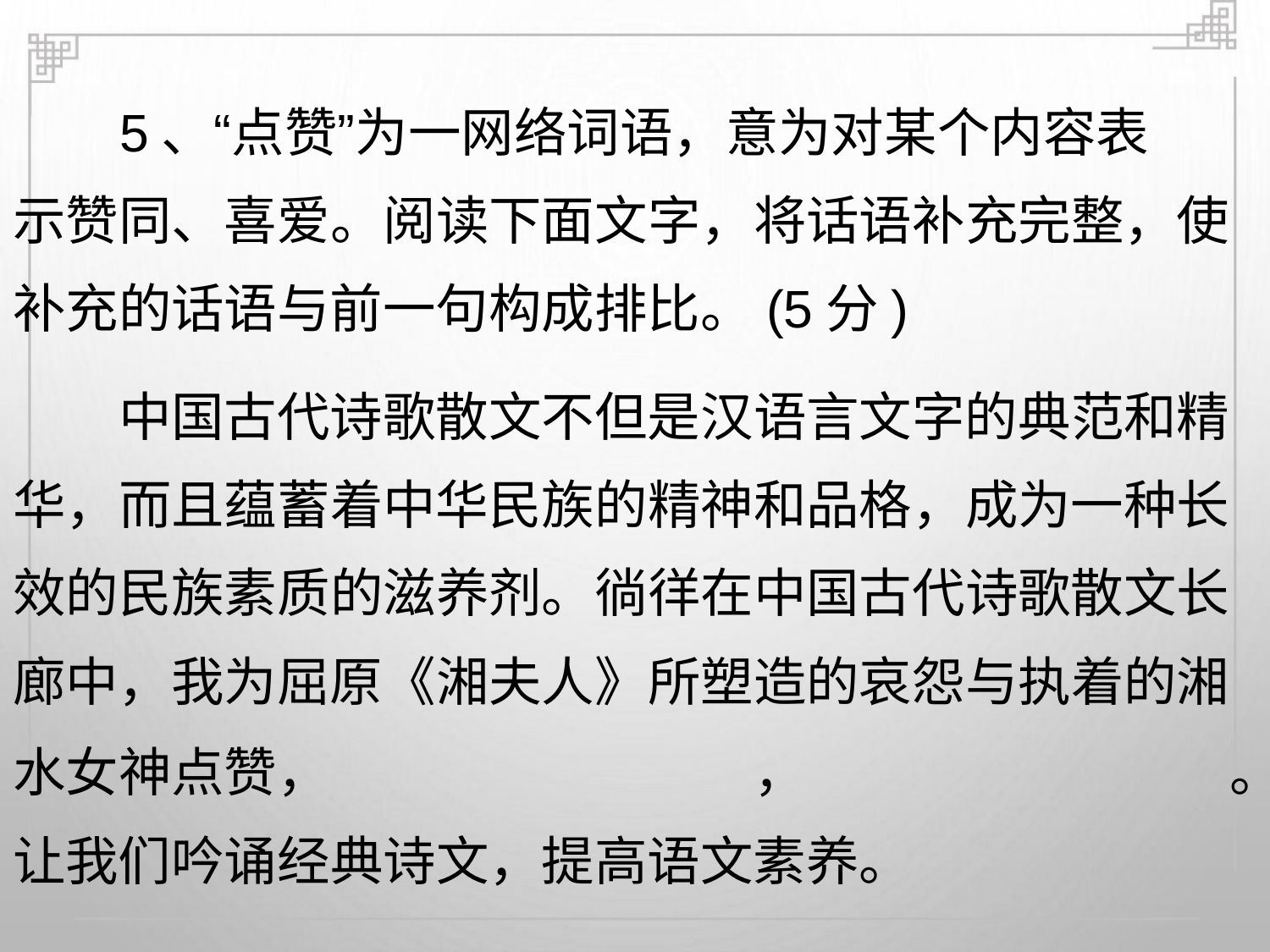

5、“点赞”为一网络词语，意为对某个内容表
示赞同、喜爱。阅读下面文字，将话语补充完整，使
补充的话语与前一句构成排比。(5分)
中国古代诗歌散文不但是汉语言文字的典范和精
华，而且蕴蓄着中华民族的精神和品格，成为一种长
效的民族素质的滋养剂。徜徉在中国古代诗歌散文长
廊中，我为屈原《湘夫人》所塑造的哀怨与执着的湘
水女神点赞，
，
。
让我们吟诵经典诗文，提高语文素养。